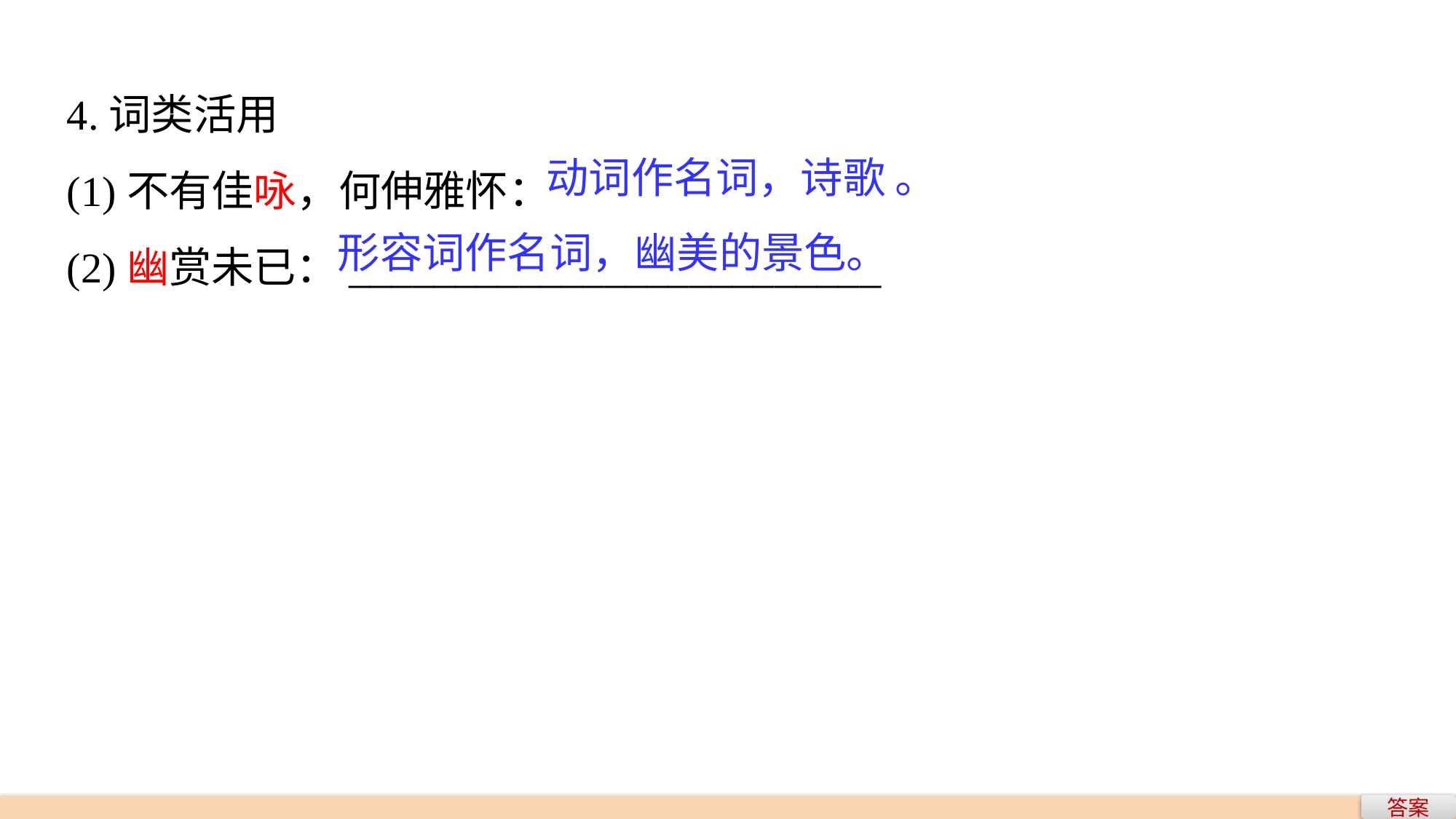

4.词类活用
(1)不有佳咏，何伸雅怀：
(2)幽赏未已：_________________________
动词作名词，诗歌 。
形容词作名词，幽美的景色。
答案